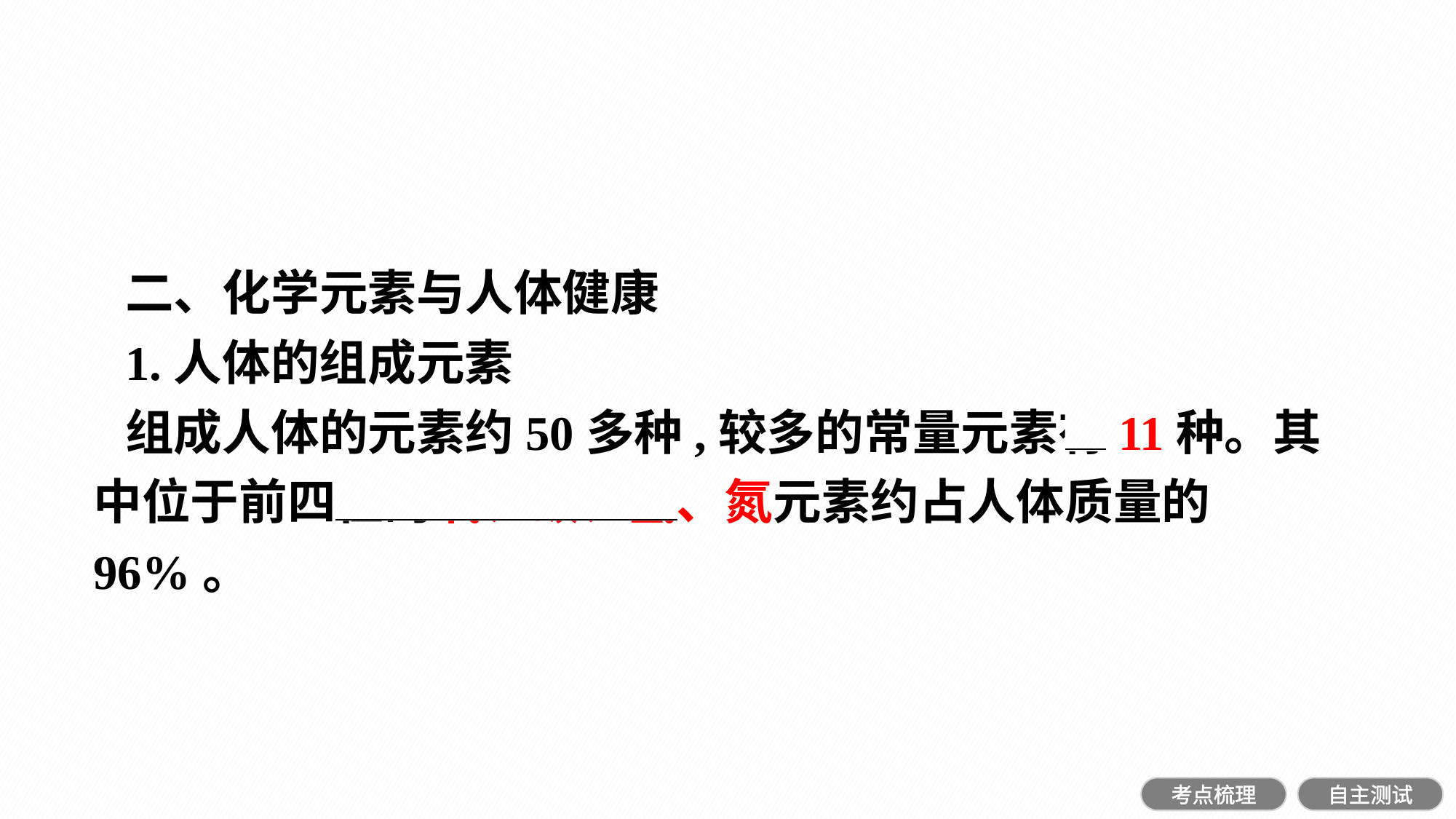

二、化学元素与人体健康
1.人体的组成元素
组成人体的元素约50多种,较多的常量元素有11种。其中位于前四位的氧、碳、氢、氮元素约占人体质量的96%。